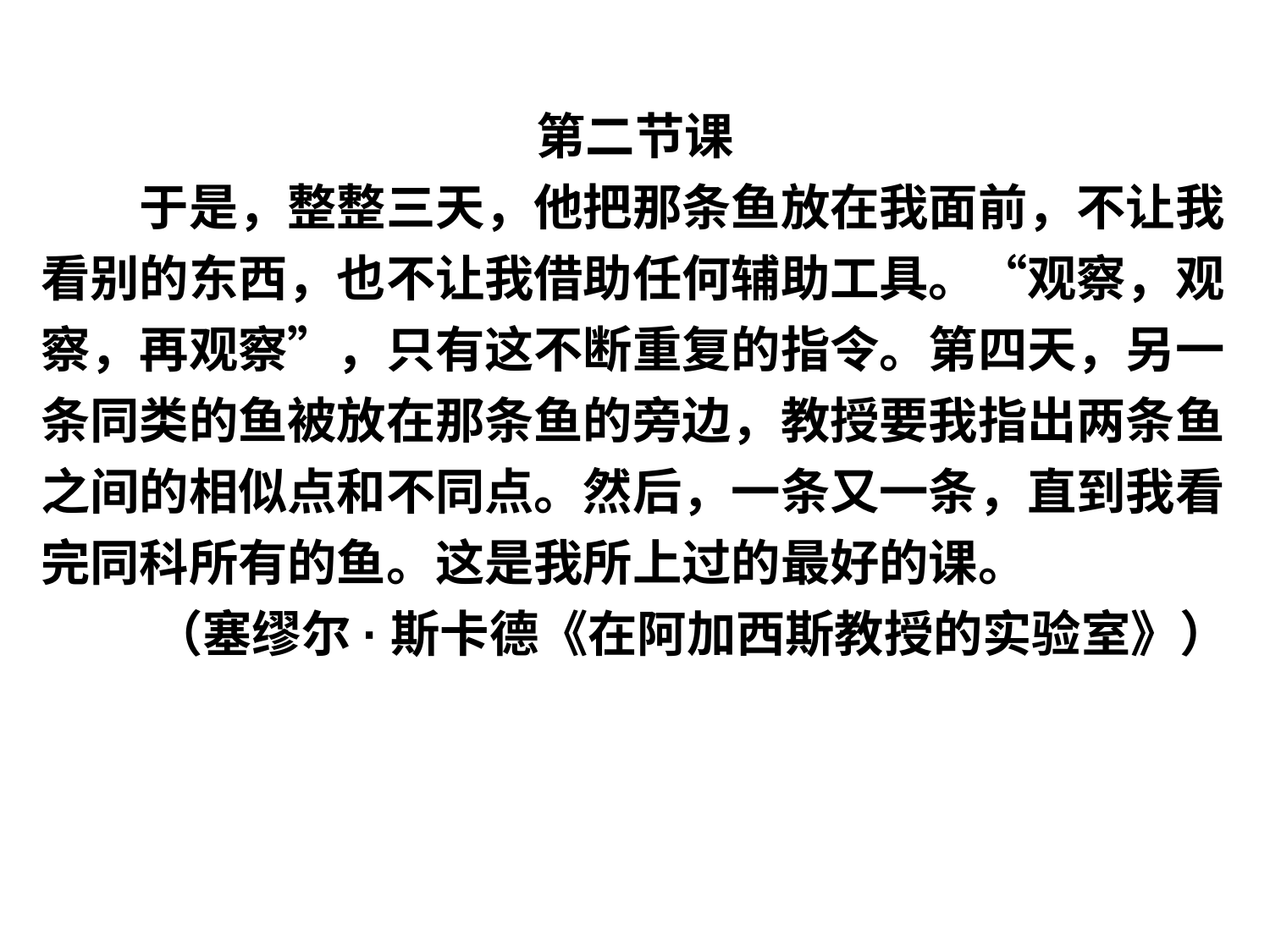

第二节课
　　于是，整整三天，他把那条鱼放在我面前，不让我看别的东西，也不让我借助任何辅助工具。“观察，观察，再观察”，只有这不断重复的指令。第四天，另一条同类的鱼被放在那条鱼的旁边，教授要我指出两条鱼之间的相似点和不同点。然后，一条又一条，直到我看完同科所有的鱼。这是我所上过的最好的课。
（塞缪尔·斯卡德《在阿加西斯教授的实验室》）